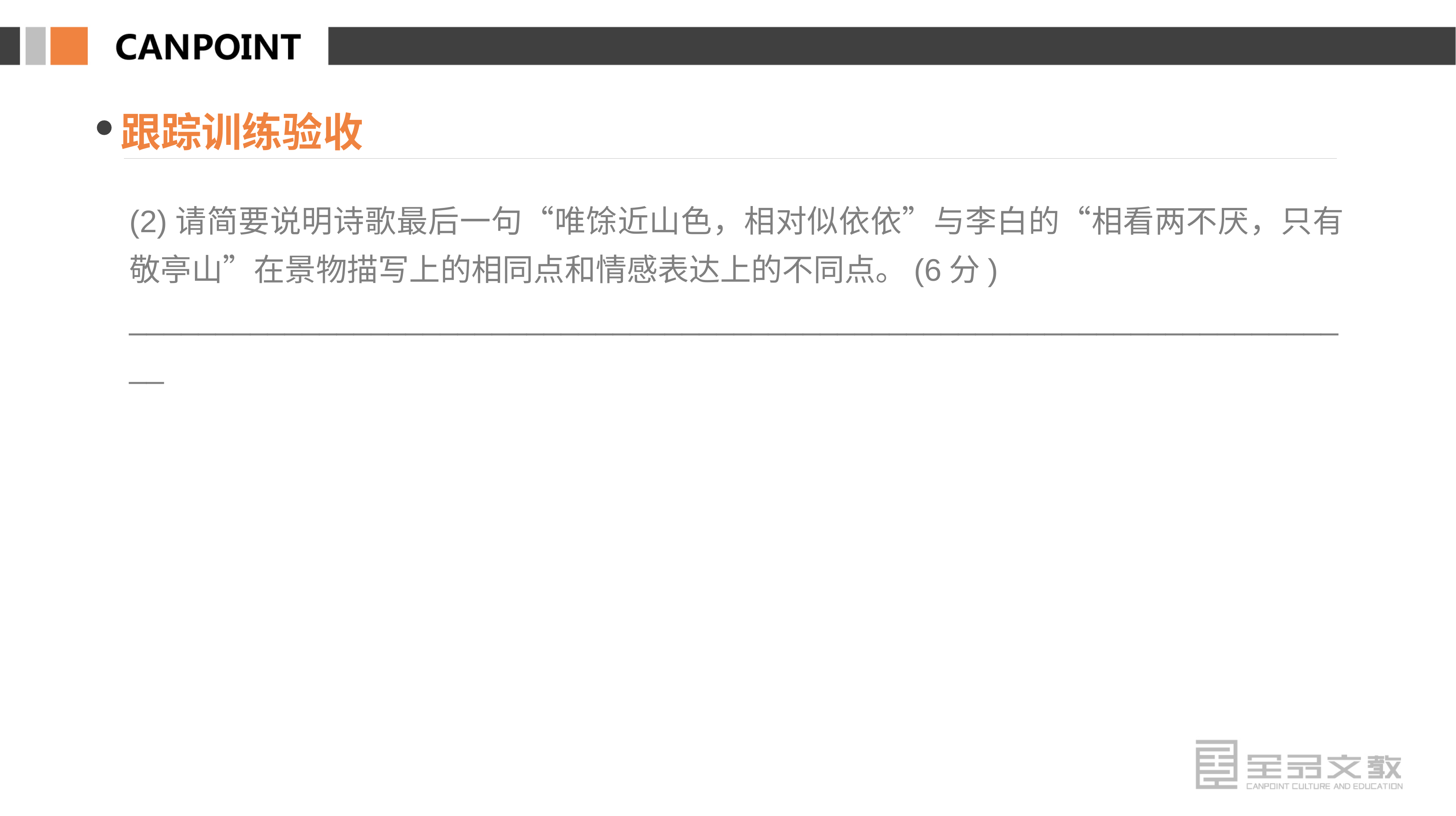

跟踪训练验收

(2)请简要说明诗歌最后一句“唯馀近山色，相对似依依”与李白的“相看两不厌，只有敬亭山”在景物描写上的相同点和情感表达上的不同点。(6分)
________________________________________________________________________